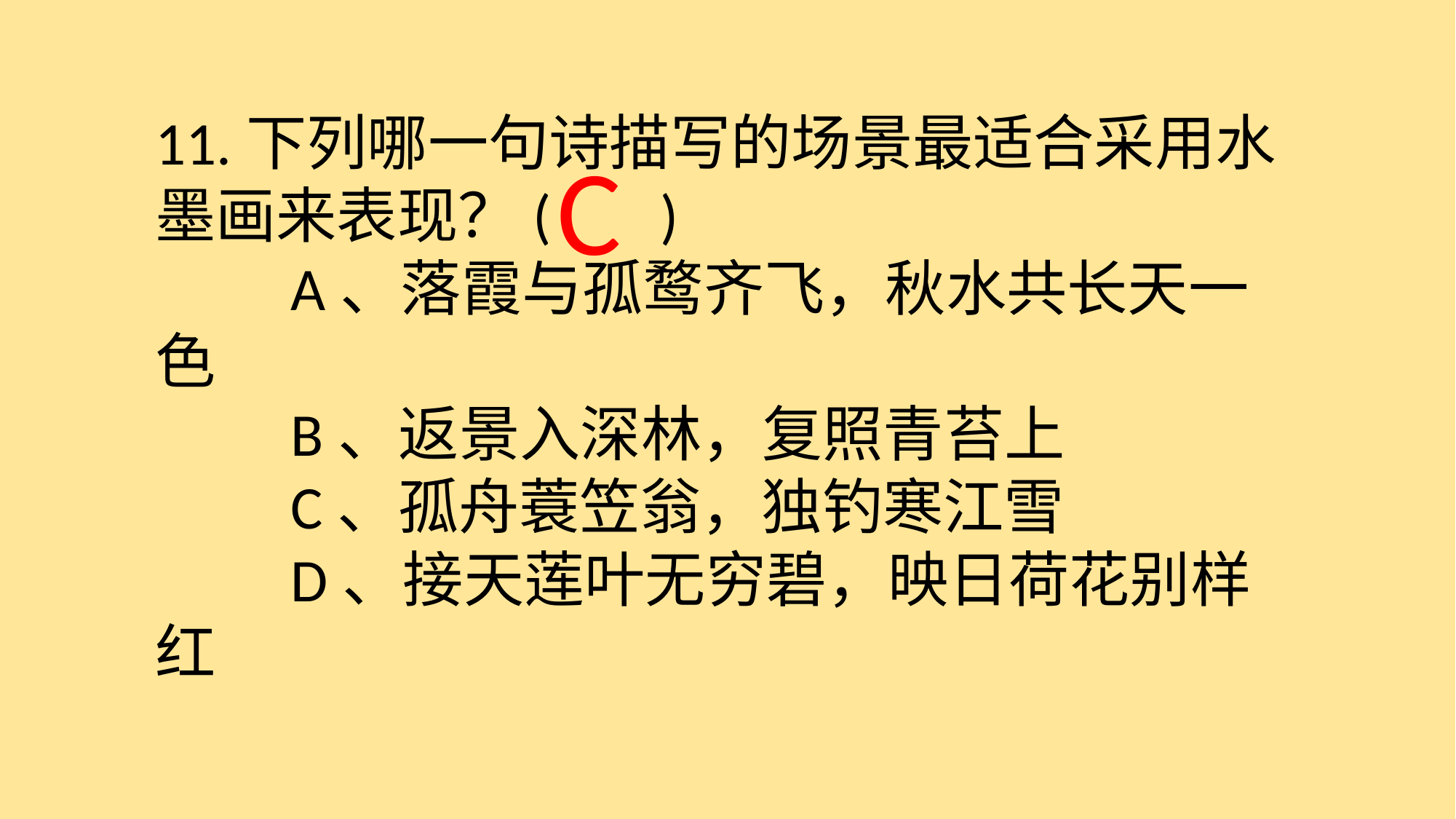

11.下列哪一句诗描写的场景最适合采用水墨画来表现？(        )
　　A、落霞与孤鹜齐飞，秋水共长天一色
　　B、返景入深林，复照青苔上
　　C、孤舟蓑笠翁，独钓寒江雪
　　D、接天莲叶无穷碧，映日荷花别样红
  C